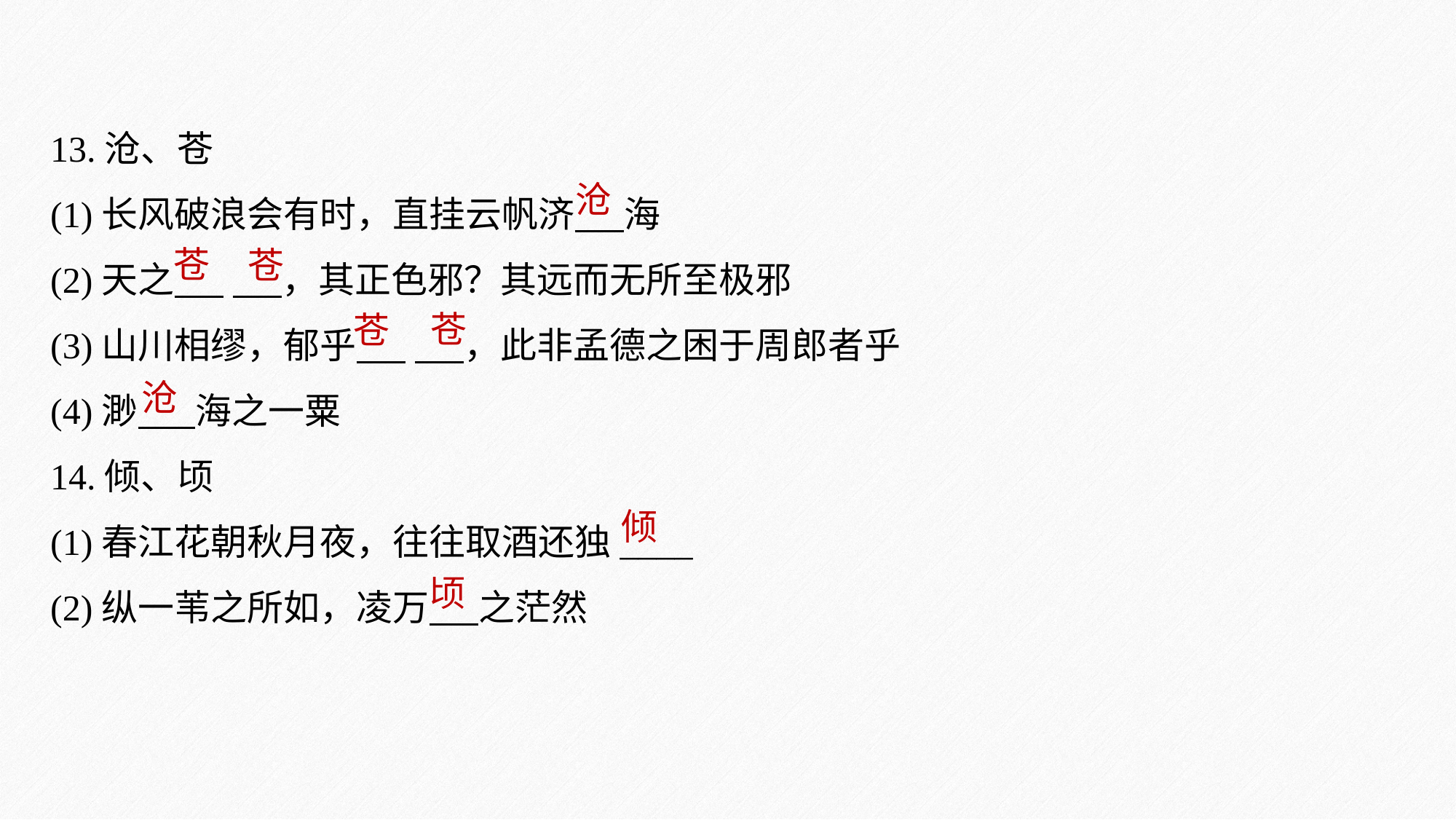

13.沧、苍
(1)长风破浪会有时，直挂云帆济      海
(2)天之             ，其正色邪？其远而无所至极邪
(3)山川相缪，郁乎             ，此非孟德之困于周郎者乎
(4)渺       海之一粟
14.倾、顷
(1)春江花朝秋月夜，往往取酒还独____
(2)纵一苇之所如，凌万      之茫然
沧
苍
苍
苍
苍
沧
倾
顷